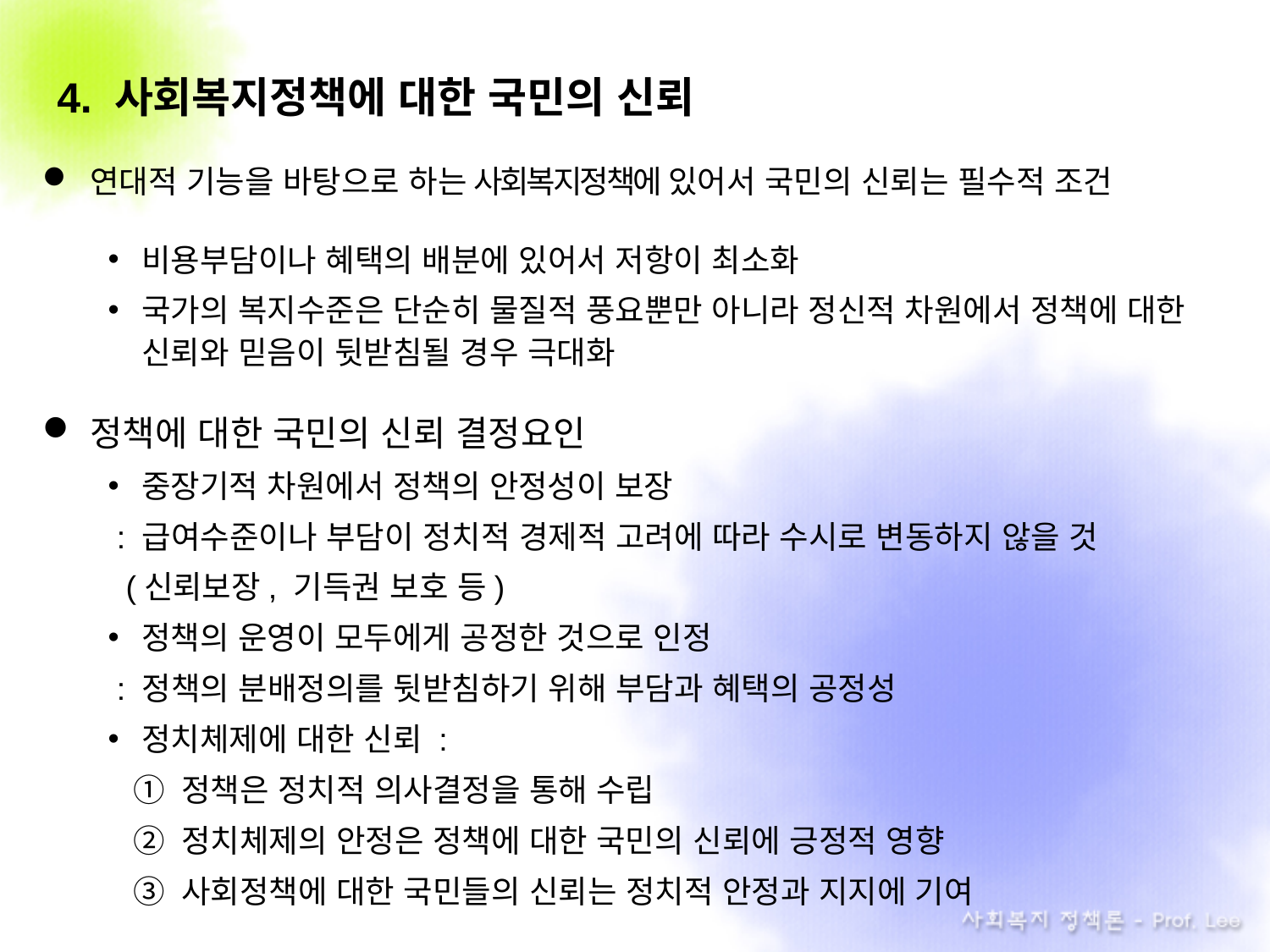

4. 사회복지정책에 대한 국민의 신뢰

연대적 기능을 바탕으로 하는 사회복지정책에 있어서 국민의 신뢰는 필수적 조건

비용부담이나 혜택의 배분에 있어서 저항이 최소화
국가의 복지수준은 단순히 물질적 풍요뿐만 아니라 정신적 차원에서 정책에 대한 신뢰와 믿음이 뒷받침될 경우 극대화

정책에 대한 국민의 신뢰 결정요인
중장기적 차원에서 정책의 안정성이 보장
 : 급여수준이나 부담이 정치적 경제적 고려에 따라 수시로 변동하지 않을 것
  (신뢰보장, 기득권 보호 등)
정책의 운영이 모두에게 공정한 것으로 인정
 : 정책의 분배정의를 뒷받침하기 위해 부담과 혜택의 공정성
정치체제에 대한 신뢰 :
① 정책은 정치적 의사결정을 통해 수립
② 정치체제의 안정은 정책에 대한 국민의 신뢰에 긍정적 영향
③ 사회정책에 대한 국민들의 신뢰는 정치적 안정과 지지에 기여